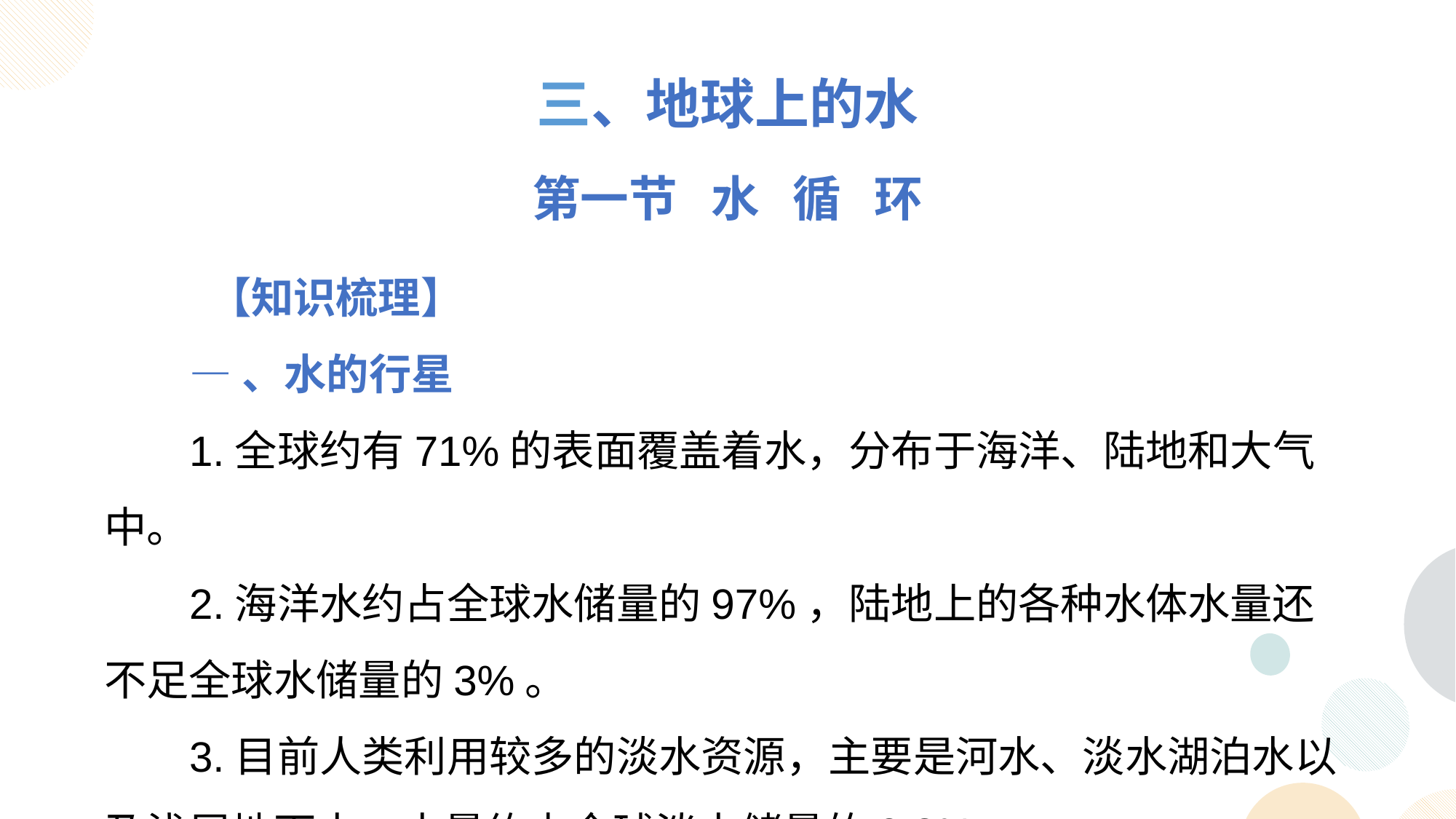

三、地球上的水

第一节   水   循   环

 【知识梳理】
—、水的行星
1.全球约有71%的表面覆盖着水，分布于海洋、陆地和大气中。
2.海洋水约占全球水储量的97%，陆地上的各种水体水量还不足全球水储量的3%。
3.目前人类利用较多的淡水资源，主要是河水、淡水湖泊水以及浅层地下水，水量约占全球淡水储量的0.3%。